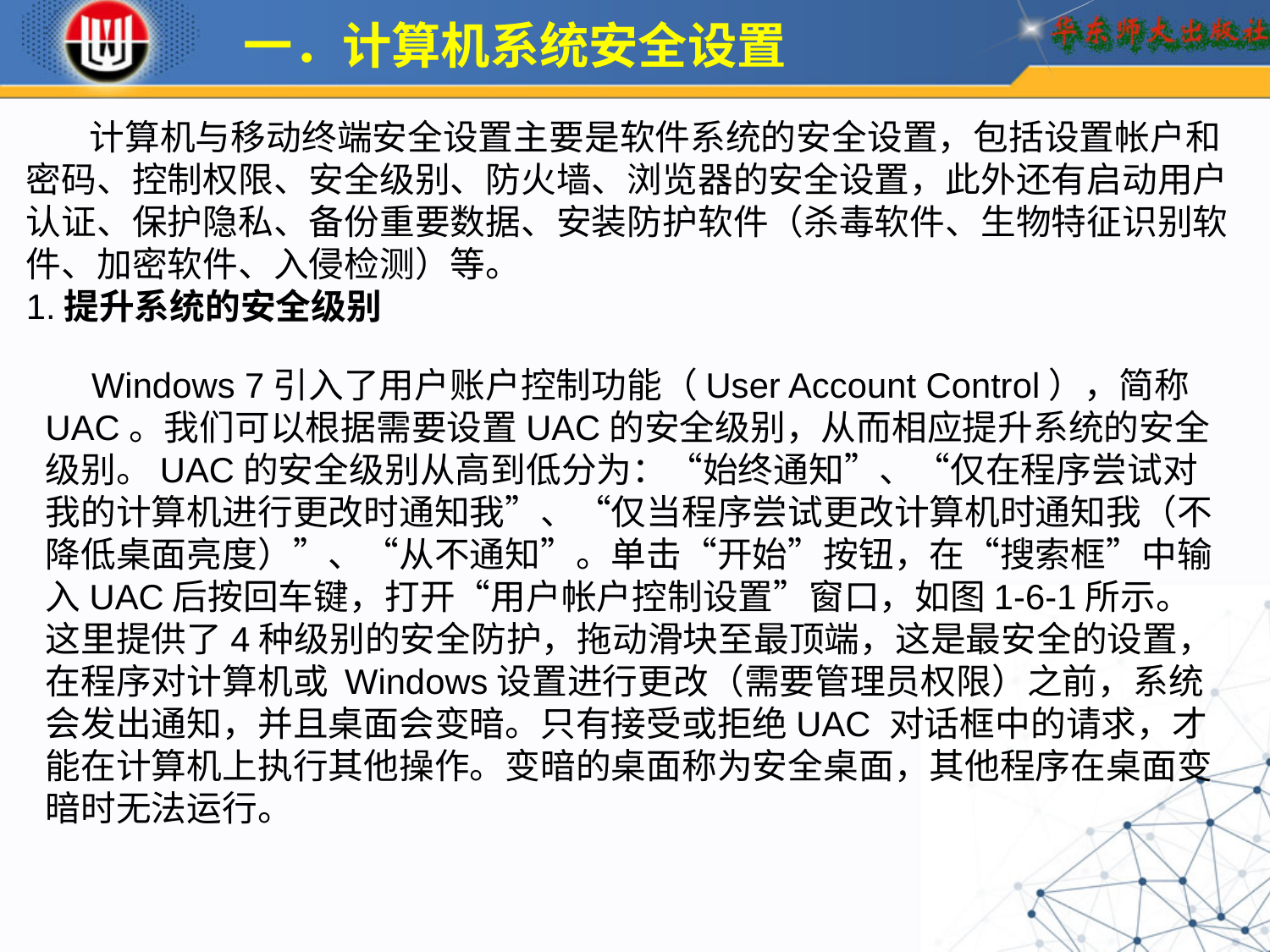

一．计算机系统安全设置
       计算机与移动终端安全设置主要是软件系统的安全设置，包括设置帐户和密码、控制权限、安全级别、防火墙、浏览器的安全设置，此外还有启动用户认证、保护隐私、备份重要数据、安装防护软件（杀毒软件、生物特征识别软件、加密软件、入侵检测）等。1.提升系统的安全级别
 Windows 7引入了用户账户控制功能（User Account Control），简称UAC。我们可以根据需要设置UAC的安全级别，从而相应提升系统的安全级别。UAC的安全级别从高到低分为：“始终通知”、“仅在程序尝试对我的计算机进行更改时通知我”、“仅当程序尝试更改计算机时通知我（不降低桌面亮度）”、“从不通知”。单击“开始”按钮，在“搜索框”中输入UAC后按回车键，打开“用户帐户控制设置”窗口，如图1-6-1所示。这里提供了4种级别的安全防护，拖动滑块至最顶端，这是最安全的设置，在程序对计算机或 Windows设置进行更改（需要管理员权限）之前，系统会发出通知，并且桌面会变暗。只有接受或拒绝UAC 对话框中的请求，才能在计算机上执行其他操作。变暗的桌面称为安全桌面，其他程序在桌面变暗时无法运行。